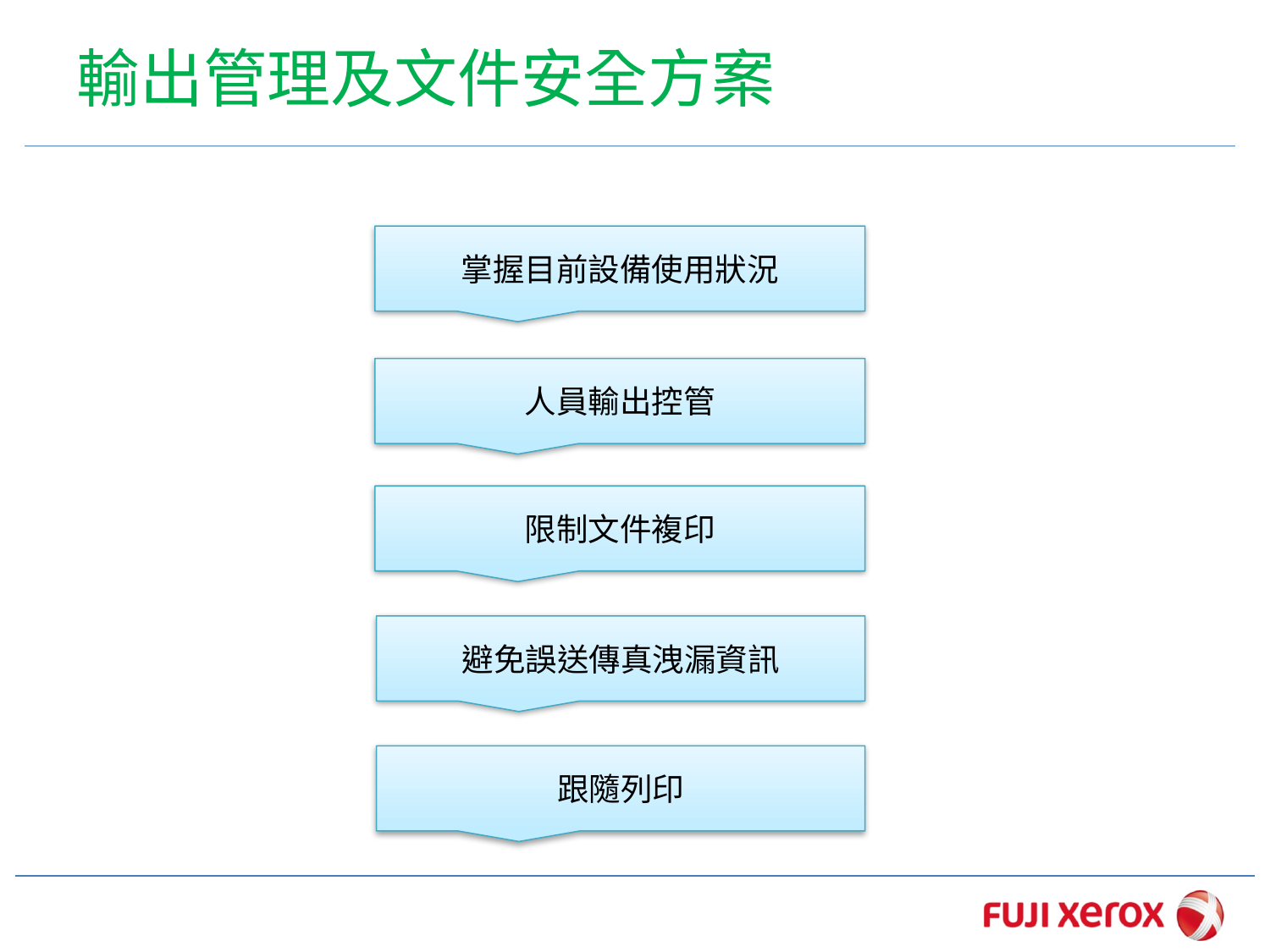

# 輸出管理及文件安全方案

掌握目前設備使用狀況
人員輸出控管
限制文件複印
避免誤送傳真洩漏資訊
跟隨列印